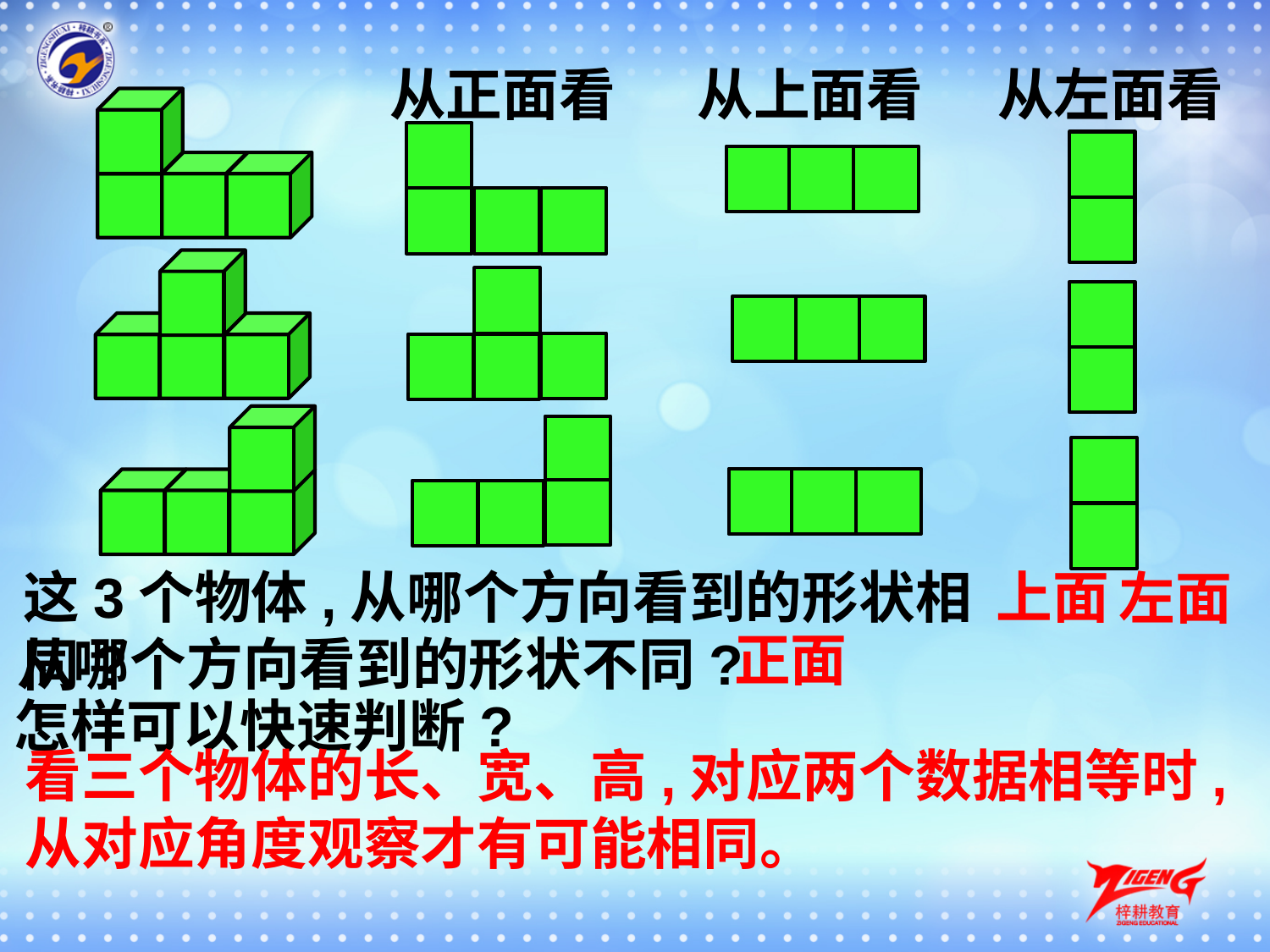

从上面看
从左面看
从正面看

上面
这3个物体,从哪个方向看到的形状相同?
左面
正面
从哪个方向看到的形状不同?
怎样可以快速判断?
看三个物体的长、宽、高,对应两个数据相等时,从对应角度观察才有可能相同。